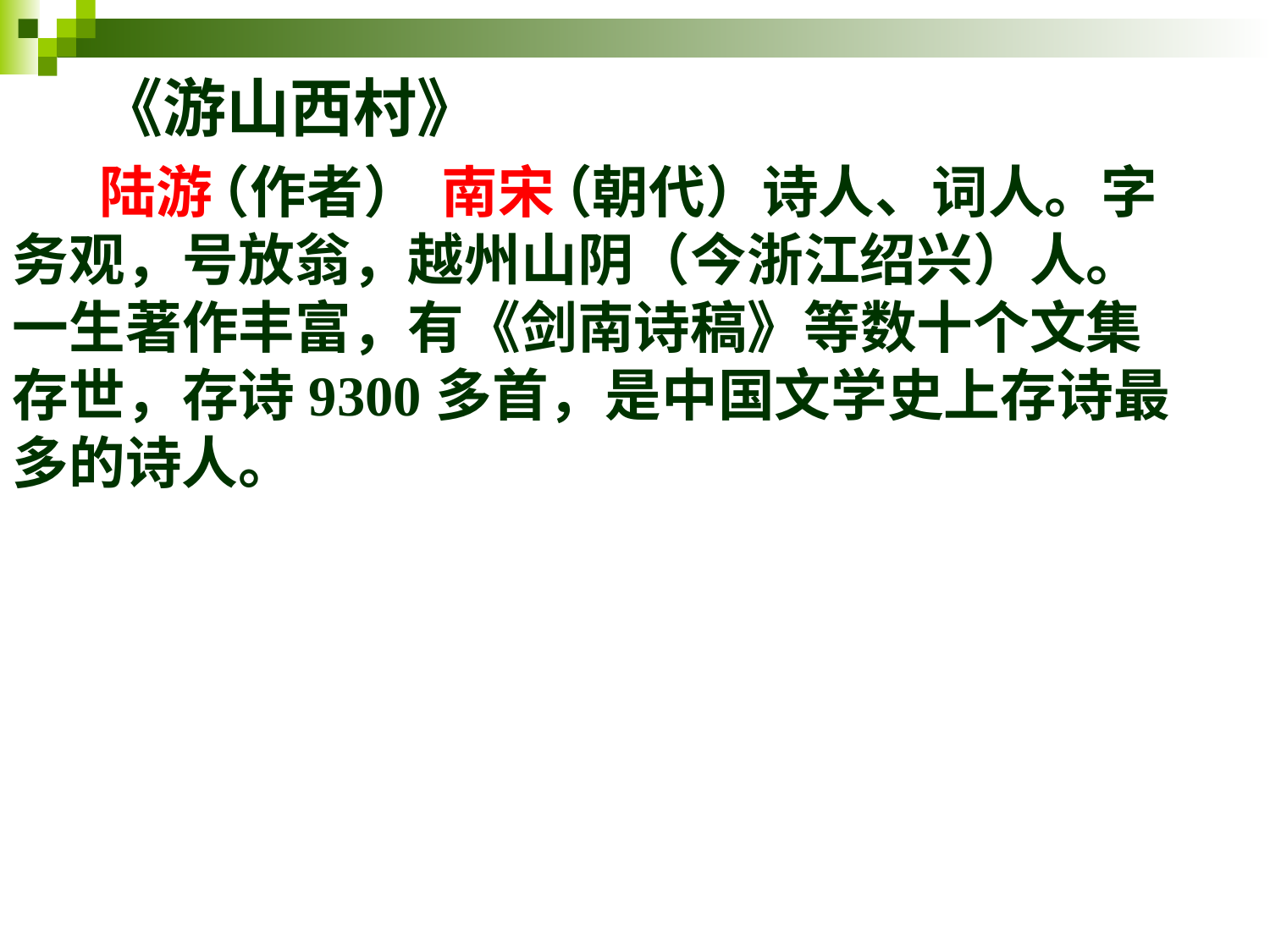

《游山西村》
             （作者）         （朝代）诗人、词人。字务观，号放翁，越州山阴（今浙江绍兴）人。一生著作丰富，有《剑南诗稿》等数十个文集存世，存诗9300多首，是中国文学史上存诗最多的诗人。
陆游
南宋